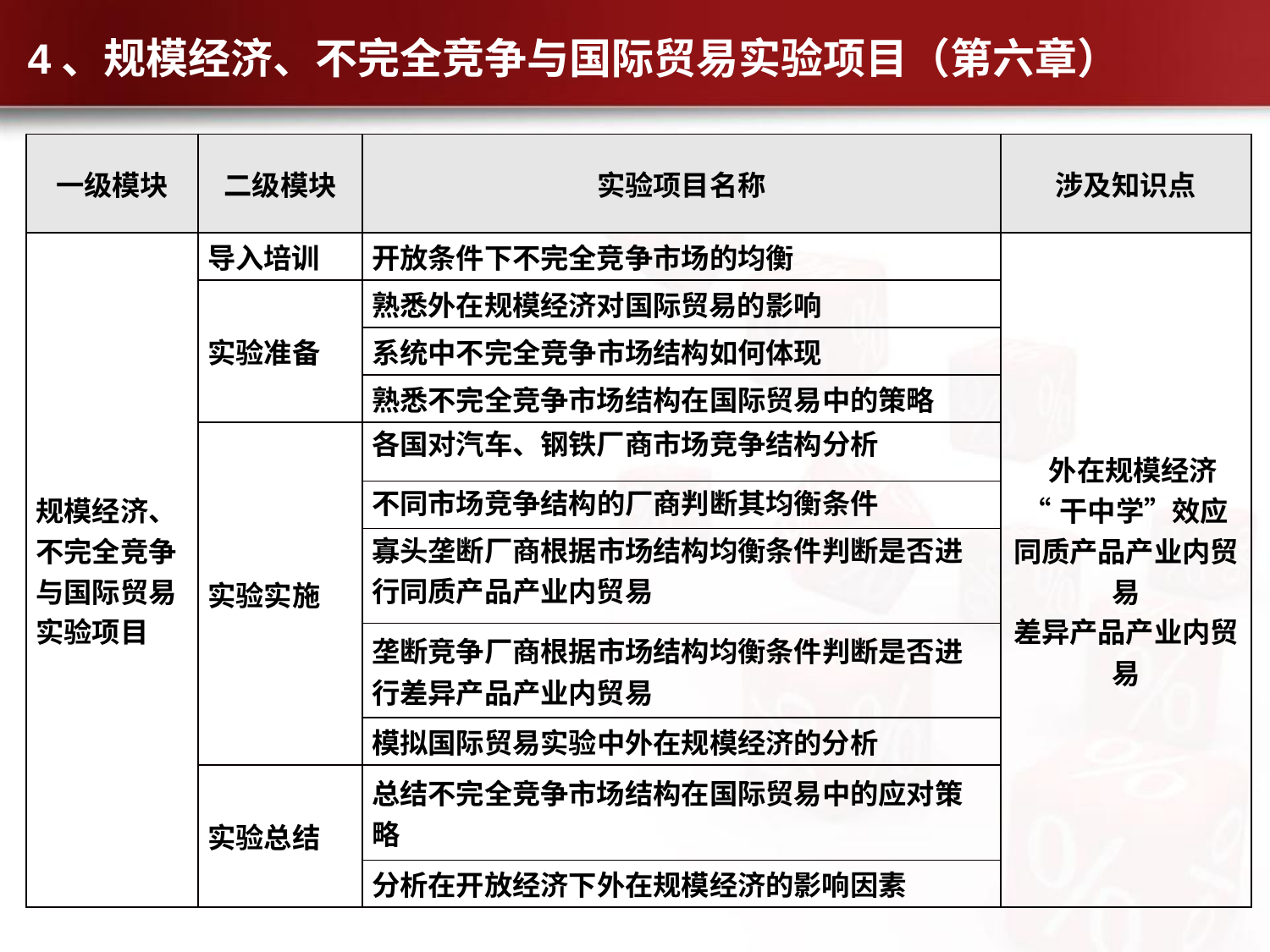

# 4、规模经济、不完全竞争与国际贸易实验项目（第六章）
| 一级模块 | 二级模块 | 实验项目名称 | 涉及知识点 |
| --- | --- | --- | --- |
| 规模经济、不完全竞争与国际贸易实验项目 | 导入培训 | 开放条件下不完全竞争市场的均衡 | 外在规模经济 “干中学”效应 同质产品产业内贸易 差异产品产业内贸易 |
|  | 实验准备 | 熟悉外在规模经济对国际贸易的影响 |  |
|  |  | 系统中不完全竞争市场结构如何体现 |  |
|  |  | 熟悉不完全竞争市场结构在国际贸易中的策略 |  |
|  | 实验实施 | 各国对汽车、钢铁厂商市场竞争结构分析 |  |
|  |  | 不同市场竞争结构的厂商判断其均衡条件 |  |
|  |  | 寡头垄断厂商根据市场结构均衡条件判断是否进行同质产品产业内贸易 |  |
|  |  | 垄断竞争厂商根据市场结构均衡条件判断是否进行差异产品产业内贸易 |  |
|  |  | 模拟国际贸易实验中外在规模经济的分析 |  |
|  | 实验总结 | 总结不完全竞争市场结构在国际贸易中的应对策略 |  |
|  |  | 分析在开放经济下外在规模经济的影响因素 |  |